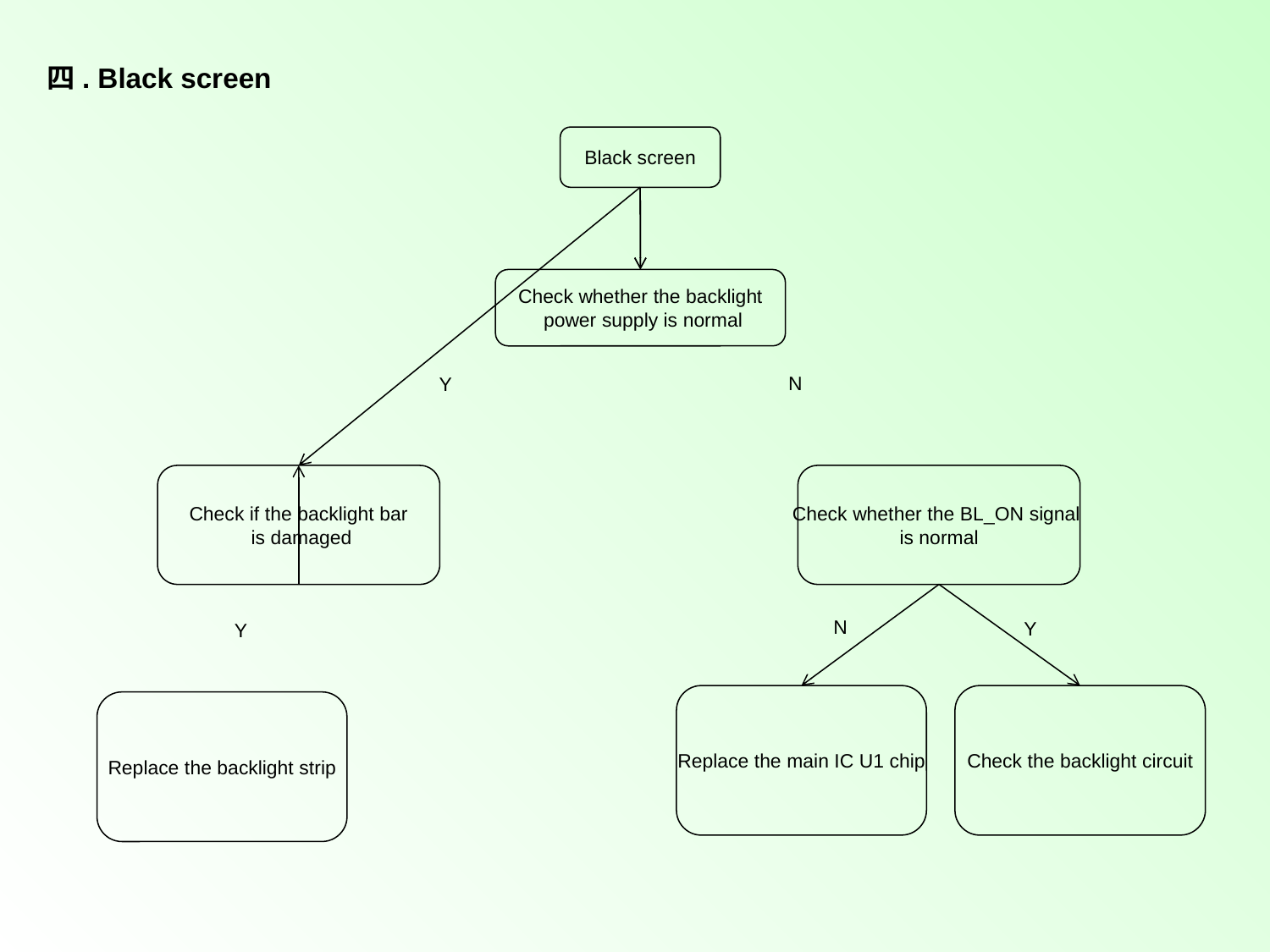

四. Black screen
Black screen
Check whether the backlight
 power supply is normal
N
Y
Check if the backlight bar
 is damaged
Check whether the BL_ON signal
is normal
N
Y
Y
Replace the main IC U1 chip
Check the backlight circuit
Replace the backlight strip